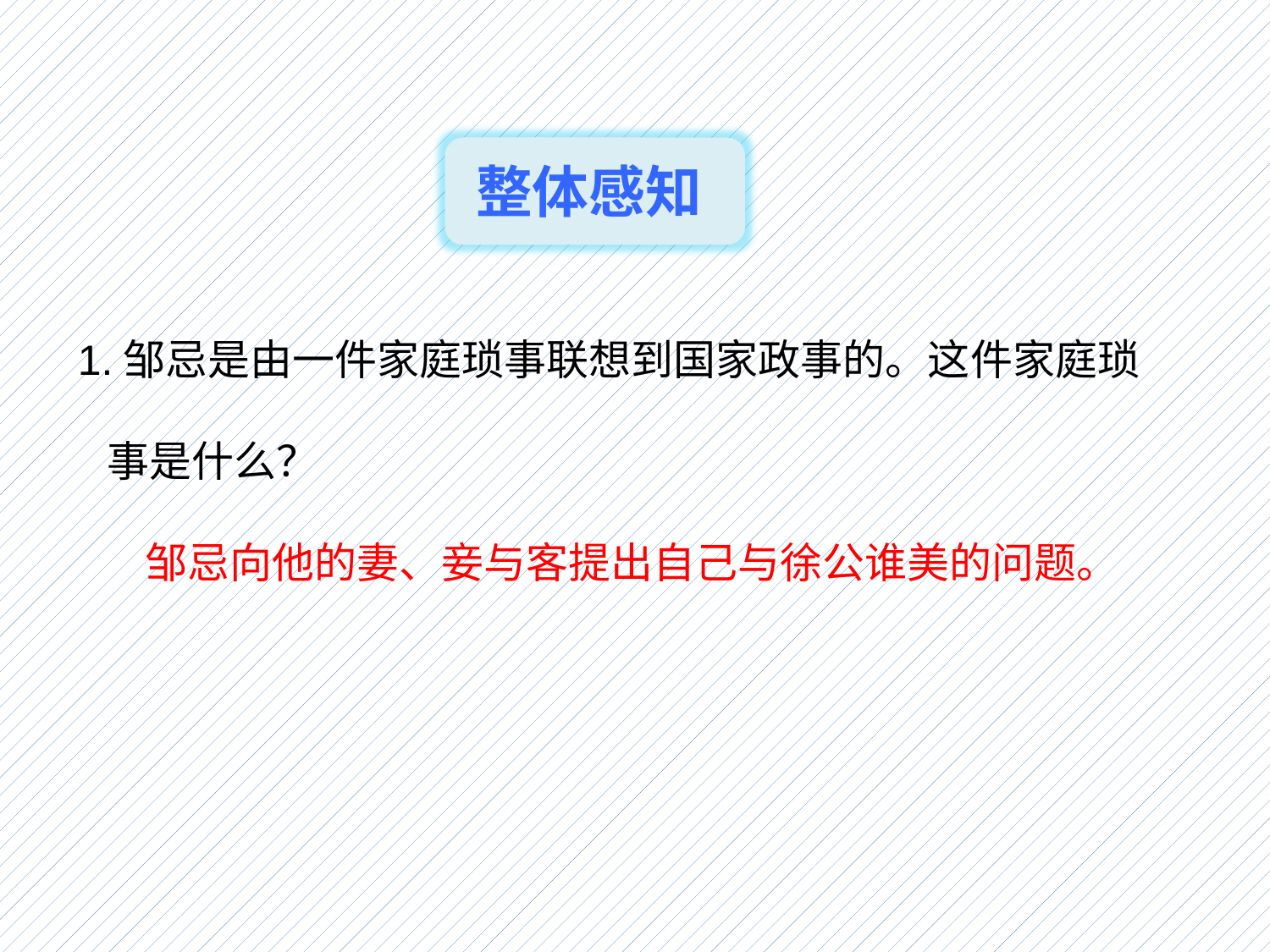

整体感知
1.邹忌是由一件家庭琐事联想到国家政事的。这件家庭琐
  事是什么？
      邹忌向他的妻、妾与客提出自己与徐公谁美的问题。